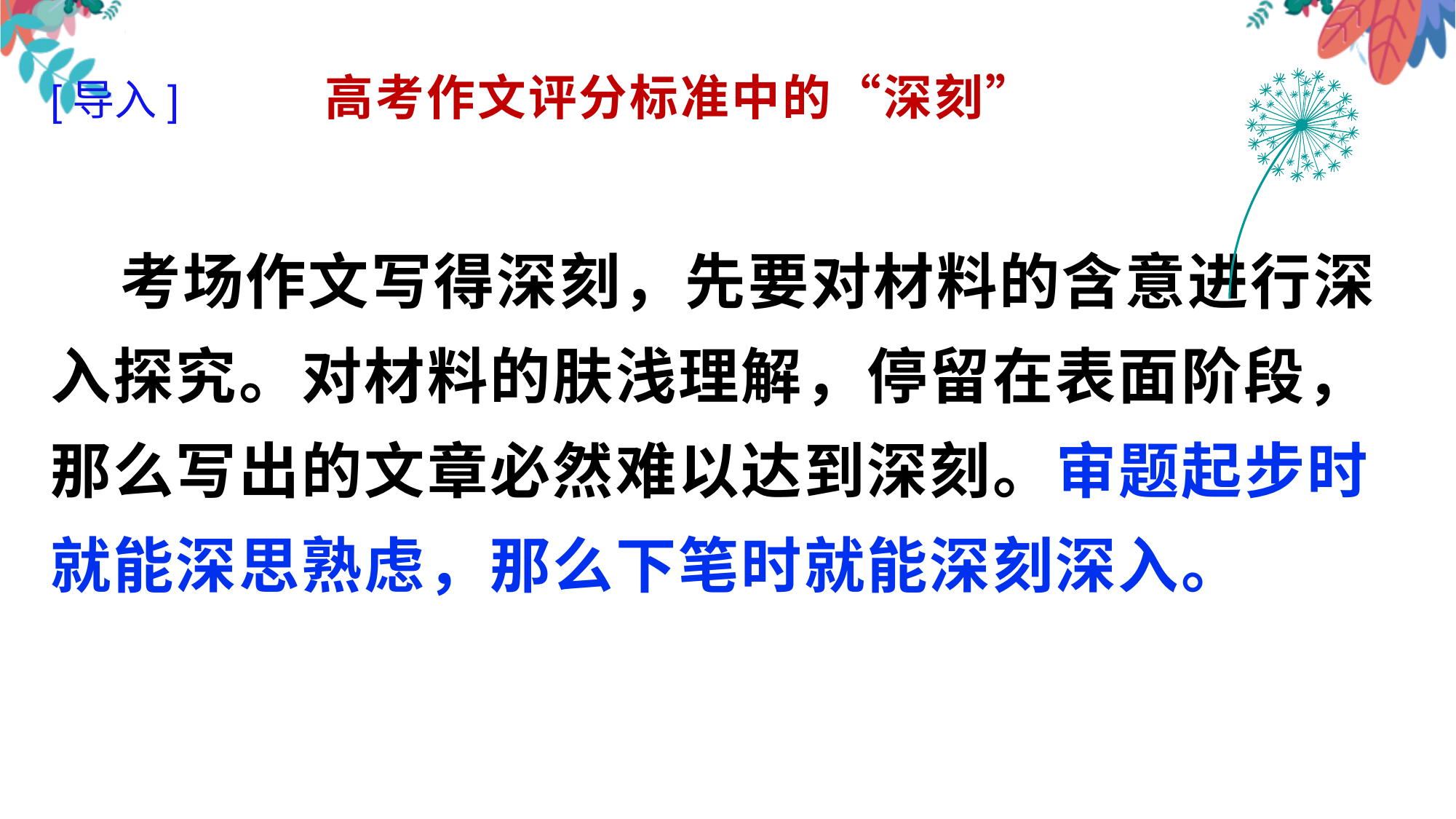

[导入]           高考作文评分标准中的“深刻”

     考场作文写得深刻，先要对材料的含意进行深入探究。对材料的肤浅理解，停留在表面阶段，那么写出的文章必然难以达到深刻。审题起步时就能深思熟虑，那么下笔时就能深刻深入。